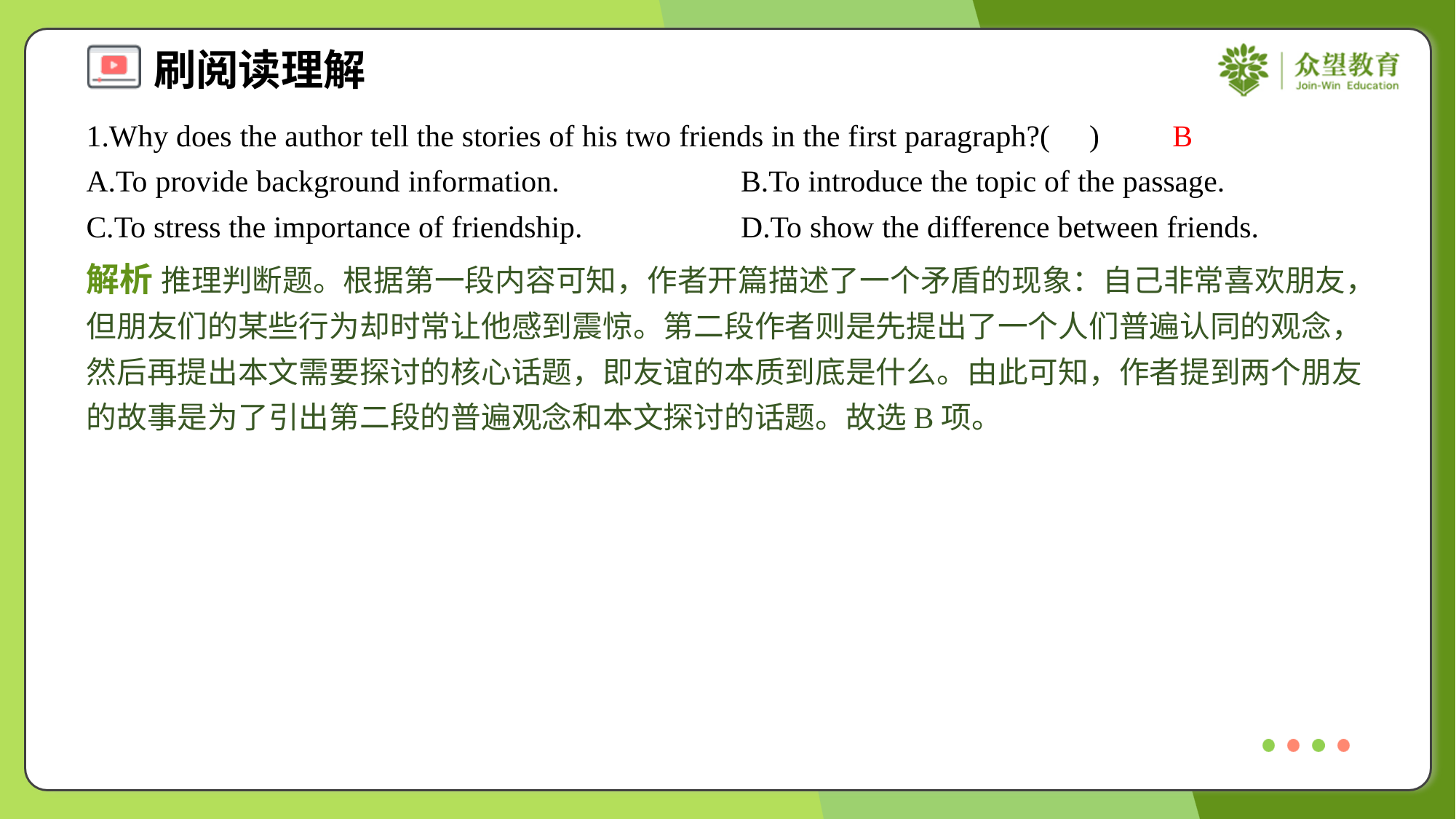

1.Why does the author tell the stories of his two friends in the first paragraph?(     )
B
A.To provide background information.	B.To introduce the topic of the passage.
C.To stress the importance of friendship.	D.To show the difference between friends.
解析 推理判断题。根据第一段内容可知，作者开篇描述了一个矛盾的现象：自己非常喜欢朋友，但朋友们的某些行为却时常让他感到震惊。第二段作者则是先提出了一个人们普遍认同的观念，然后再提出本文需要探讨的核心话题，即友谊的本质到底是什么。由此可知，作者提到两个朋友的故事是为了引出第二段的普遍观念和本文探讨的话题。故选B项。